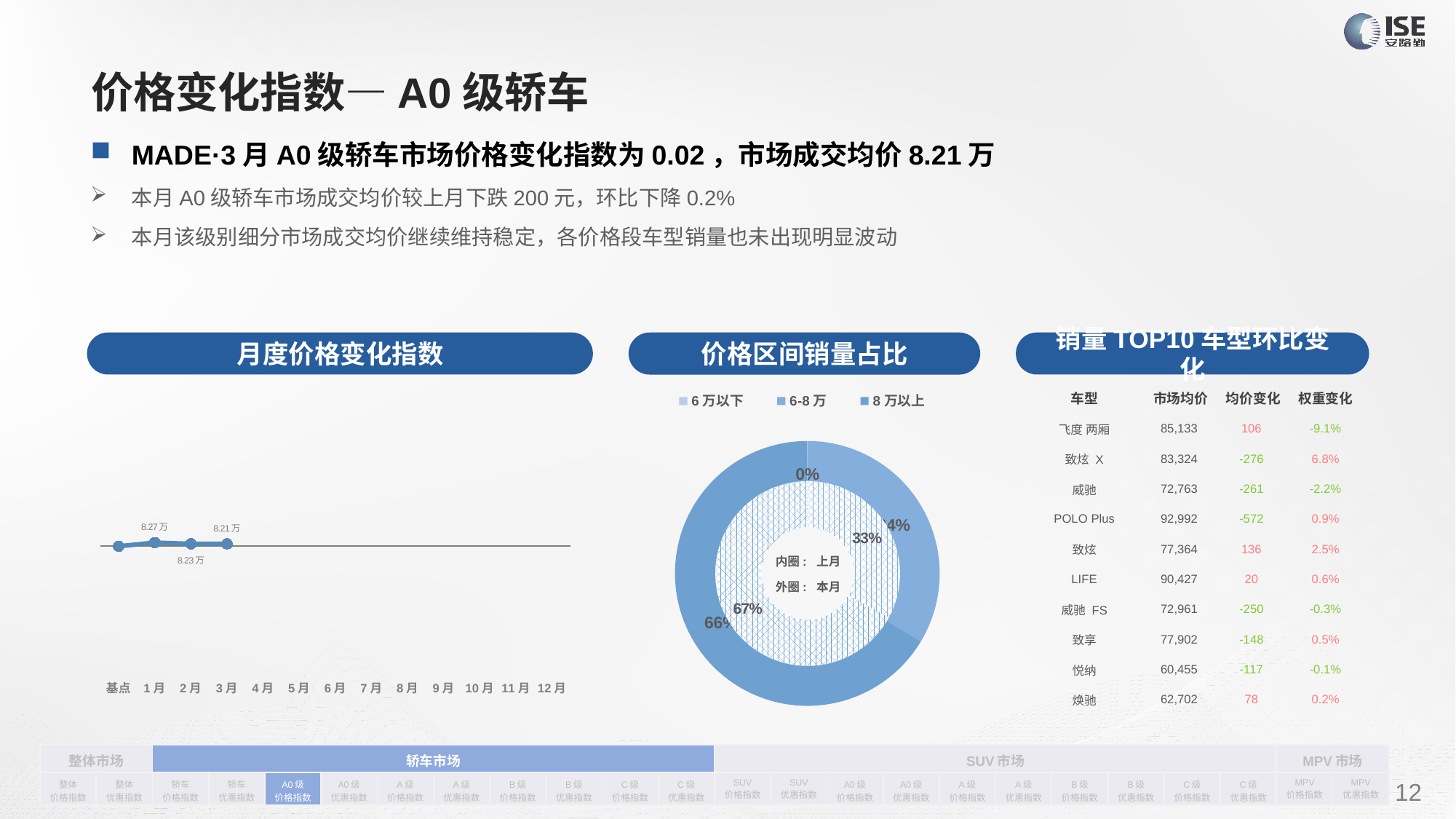

# 价格变化指数—A0级轿车
MADE·3月A0级轿车市场价格变化指数为0.02，市场成交均价8.21万
本月A0级轿车市场成交均价较上月下跌200元，环比下降0.2%
本月该级别细分市场成交均价继续维持稳定，各价格段车型销量也未出现明显波动
月度价格变化指数

销量TOP10车型环比变化

价格区间销量占比

| 车型 | 市场均价 | 均价变化 | 权重变化 |
| --- | --- | --- | --- |
| 飞度 两厢 | 85,133 | 106 | -9.1% |
| 致炫 X | 83,324 | -276 | 6.8% |
| 威驰 | 72,763 | -261 | -2.2% |
| POLO Plus | 92,992 | -572 | 0.9% |
| 致炫 | 77,364 | 136 | 2.5% |
| LIFE | 90,427 | 20 | 0.6% |
| 威驰 FS | 72,961 | -250 | -0.3% |
| 致享 | 77,902 | -148 | 0.5% |
| 悦纳 | 60,455 | -117 | -0.1% |
| 焕驰 | 62,702 | 78 | 0.2% |

### Chart

| Category | 销量 |
|---|---|
| 6万以下 | 10.0 |
| 6-8万 | 6405.0 |
| 8万以上 | 12686.0 |

### Chart

| Category | Y2022 |
|---|---|
| 基点 | 0.0 |
| 1月 | 0.03 |
| 2月 | 0.02 |
| 3月 | 0.02 |
| 4月 | None |
| 5月 | None |
| 6月 | None |
| 7月 | None |
| 8月 | None |
| 9月 | None |
| 10月 | None |
| 11月 | None |
| 12月 | None |

### Chart

| Category | 销量 |
|---|---|
| 4-6万 | 0.0 |
| 6-8万 | 6902.0 |
| 8-10万 | 14055.0 |
内圈:  上月
外圈:  本月
| 整体市场 |  | 轿车市场 |  |  |  |  |  |  |  |  |  | SUV市场 |  |  |  |  |  |  |  |  |  | MPV市场 |  |
| --- | --- | --- | --- | --- | --- | --- | --- | --- | --- | --- | --- | --- | --- | --- | --- | --- | --- | --- | --- | --- | --- | --- | --- |
| 整体 价格指数 | 整体 优惠指数 | 轿车 价格指数 | 轿车 优惠指数 | A0级 价格指数 | A0级 优惠指数 | A级 价格指数 | A级 优惠指数 | B级 价格指数 | B级 优惠指数 | C级 价格指数 | C级 优惠指数 | SUV 价格指数 | SUV 优惠指数 | A0级 价格指数 | A0级 优惠指数 | A级 价格指数 | A级 优惠指数 | B级 价格指数 | B级 优惠指数 | C级 价格指数 | C级 优惠指数 | MPV 价格指数 | MPV 优惠指数 |
请在插入菜单—页眉和页脚中修改此 文本
12